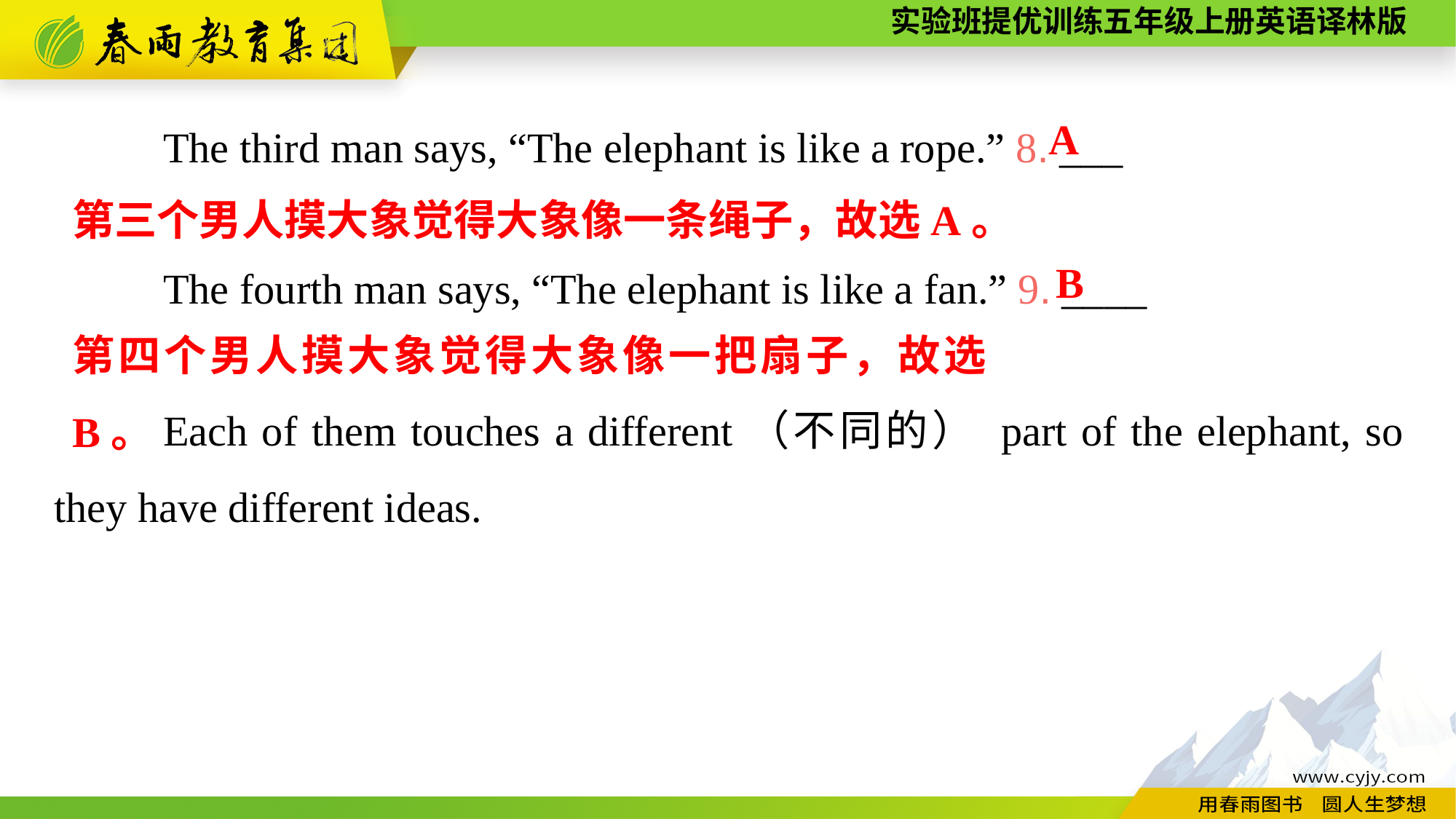

The third man says, “The elephant is like a rope.” 8. ___

	The fourth man says, “The elephant is like a fan.” 9. ____

	Each of them touches a different（不同的） part of the elephant, so they have different ideas.
A
第三个男人摸大象觉得大象像一条绳子，故选A。
B
第四个男人摸大象觉得大象像一把扇子，故选B。